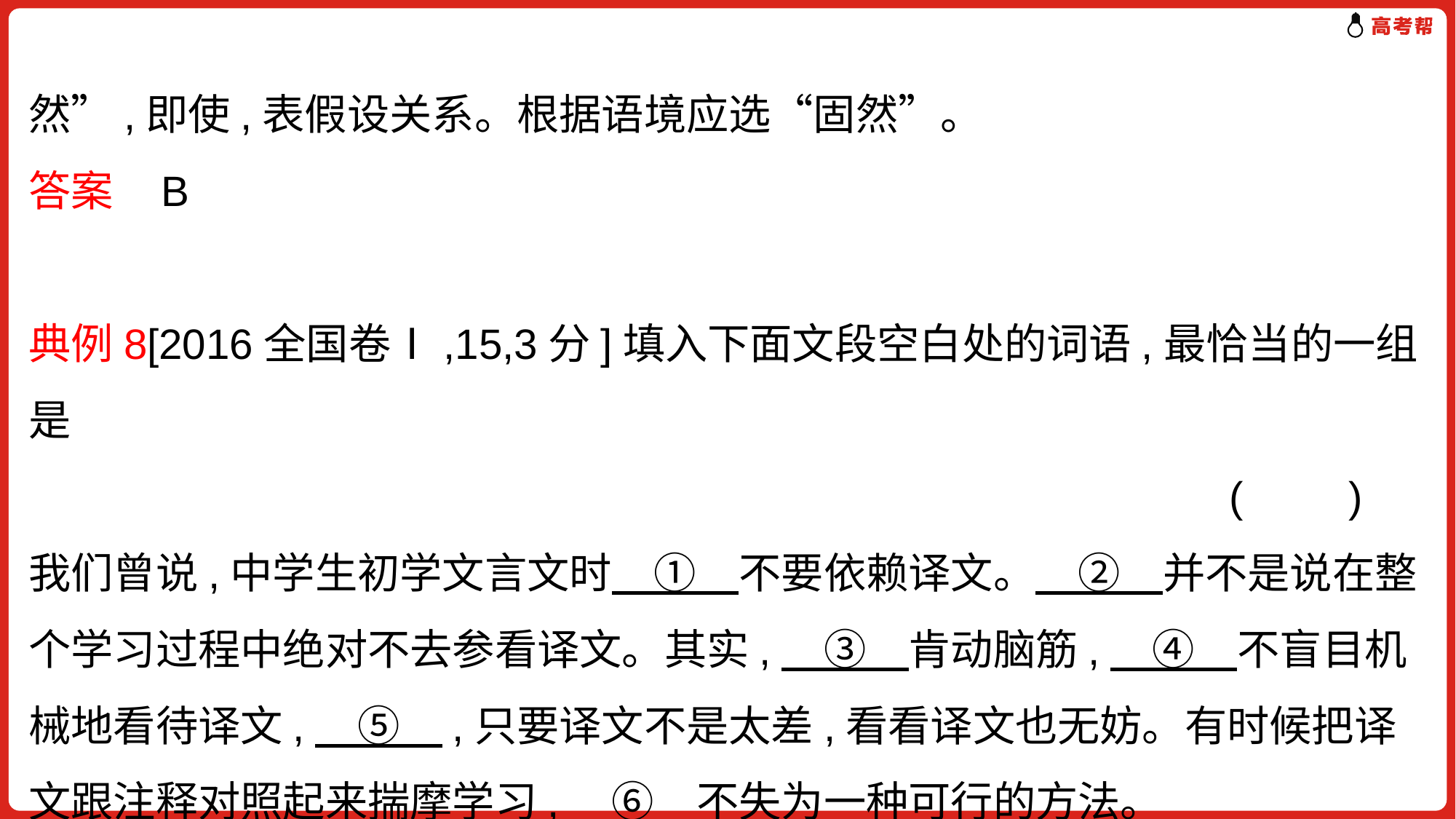

然”,即使,表假设关系。根据语境应选“固然”。
答案    B

典例8[2016全国卷Ⅰ,15,3分]填入下面文段空白处的词语,最恰当的一组是
                                                                                                	(　　)
我们曾说,中学生初学文言文时　①　不要依赖译文。　②　并不是说在整个学习过程中绝对不去参看译文。其实,　③　肯动脑筋,　④　不盲目机械地看待译文,　⑤　,只要译文不是太差,看看译文也无妨。有时候把译文跟注释对照起来揣摩学习,　⑥　不失为一种可行的方法。